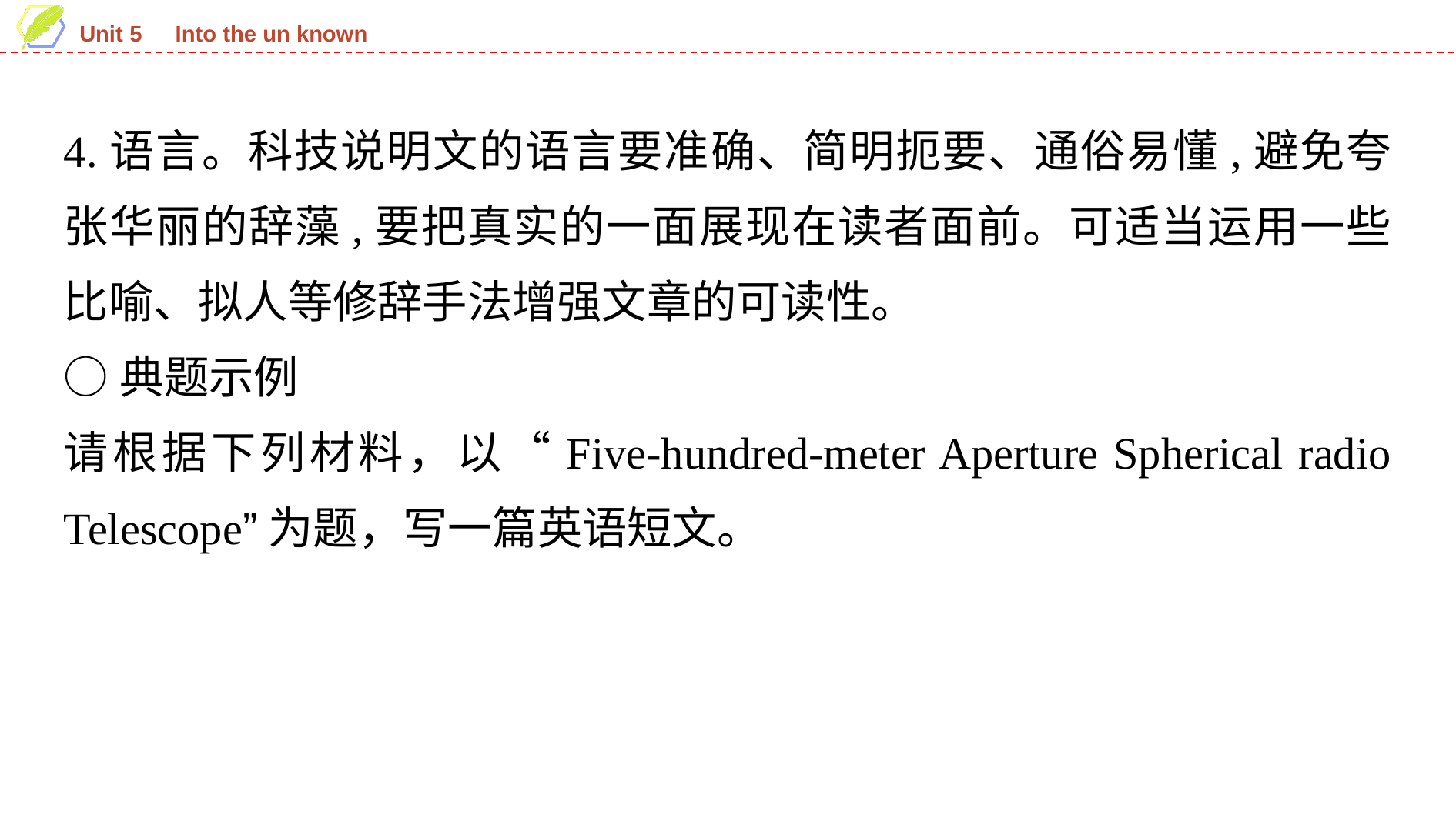

4.语言。科技说明文的语言要准确、简明扼要、通俗易懂,避免夸张华丽的辞藻,要把真实的一面展现在读者面前。可适当运用一些比喻、拟人等修辞手法增强文章的可读性。
○典题示例
请根据下列材料，以“Five-hundred-meter Aperture Spherical radio Telescope”为题，写一篇英语短文。